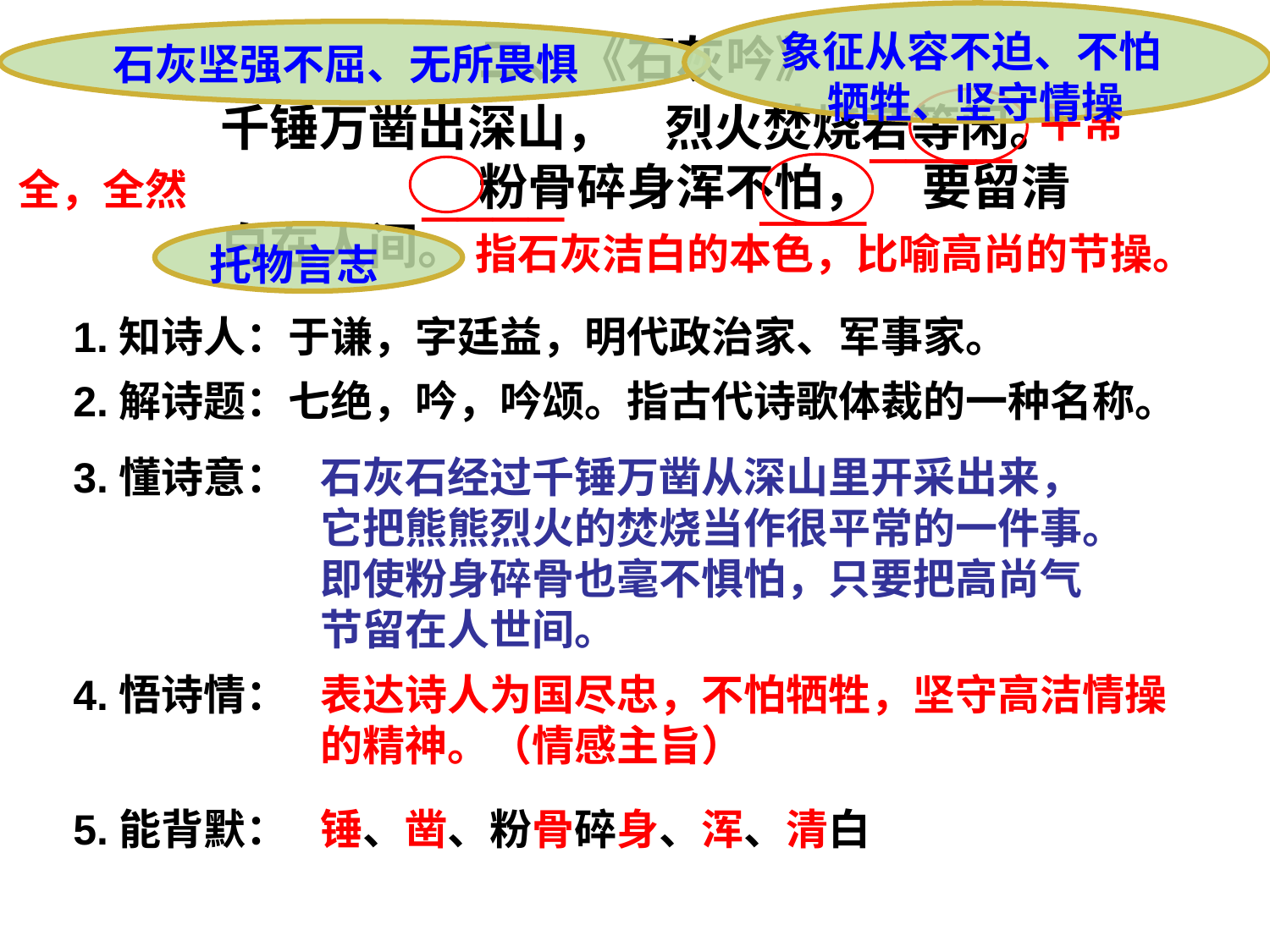

象征从容不迫、不怕牺牲、坚守情操
石灰坚强不屈、无所畏惧
二、《石灰吟》
千锤万凿出深山，　烈火焚烧若等闲。　　　　　 粉骨碎身浑不怕，　要留清白在人间。

____

平常
____
___

全，全然

指石灰洁白的本色，比喻高尚的节操。
托物言志
1.知诗人：于谦，字廷益，明代政治家、军事家。
2.解诗题：七绝，吟，吟颂。指古代诗歌体裁的一种名称。
3.懂诗意：
石灰石经过千锤万凿从深山里开采出来，它把熊熊烈火的焚烧当作很平常的一件事。
即使粉身碎骨也毫不惧怕，只要把高尚气节留在人世间。
4.悟诗情：
表达诗人为国尽忠，不怕牺牲，坚守高洁情操的精神。（情感主旨）
5.能背默：
锤、凿、粉骨碎身、浑、清白